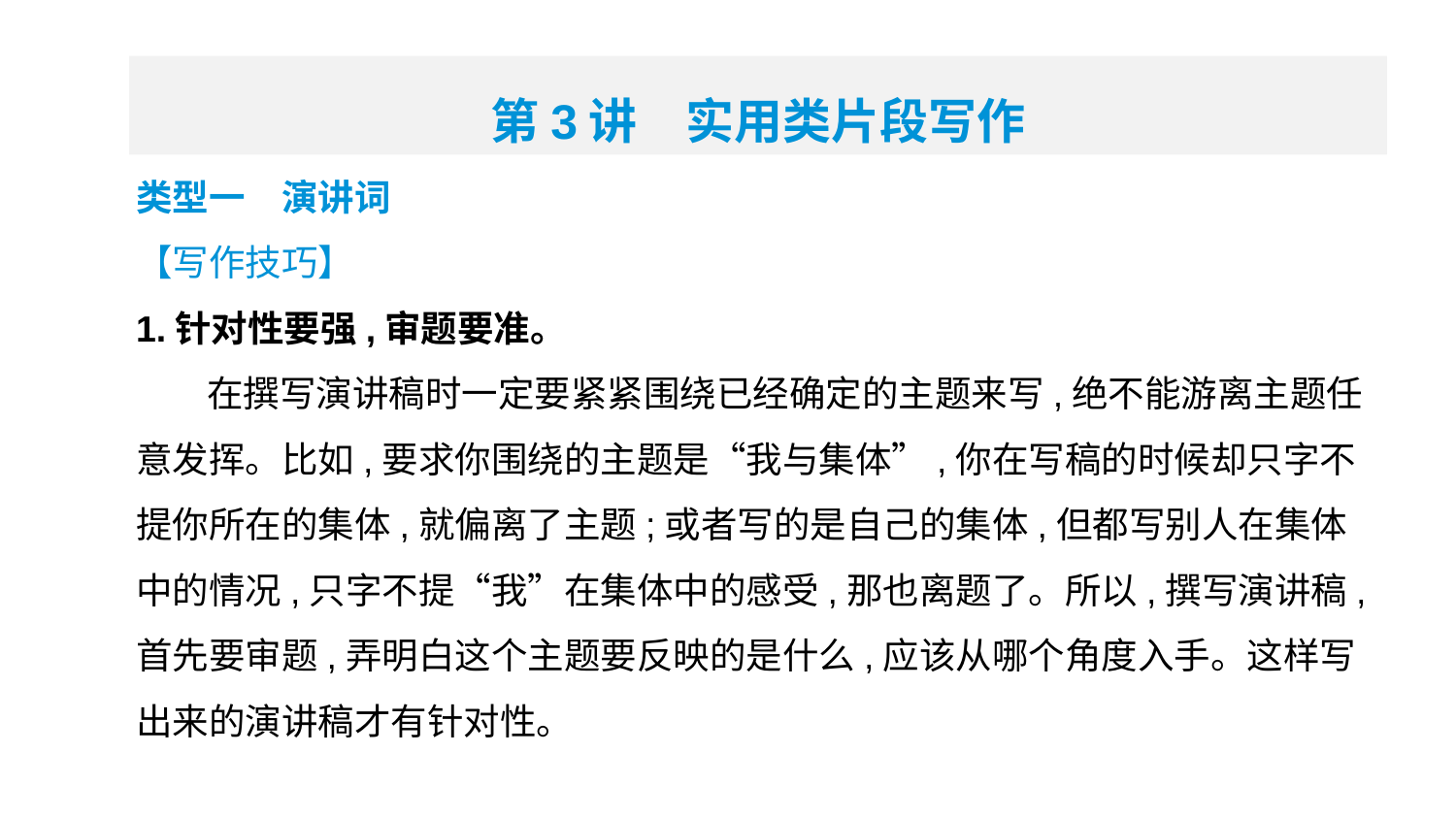

第3讲　实用类片段写作
类型一　演讲词
【写作技巧】
1.针对性要强,审题要准。
在撰写演讲稿时一定要紧紧围绕已经确定的主题来写,绝不能游离主题任意发挥。比如,要求你围绕的主题是“我与集体”,你在写稿的时候却只字不提你所在的集体,就偏离了主题;或者写的是自己的集体,但都写别人在集体中的情况,只字不提“我”在集体中的感受,那也离题了。所以,撰写演讲稿,首先要审题,弄明白这个主题要反映的是什么,应该从哪个角度入手。这样写出来的演讲稿才有针对性。